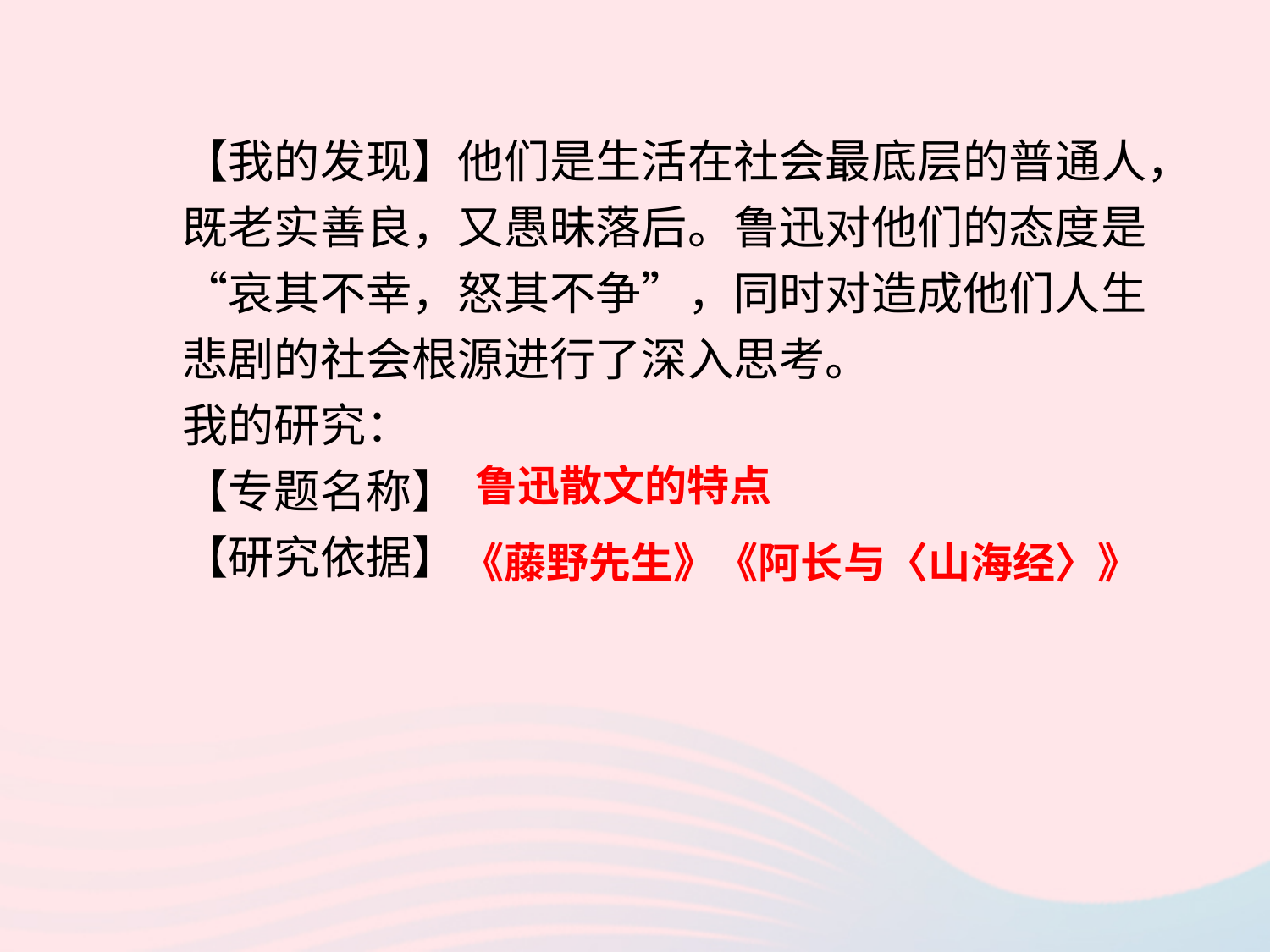

【我的发现】他们是生活在社会最底层的普通人，既老实善良，又愚昧落后。鲁迅对他们的态度是“哀其不幸，怒其不争”，同时对造成他们人生悲剧的社会根源进行了深入思考。
我的研究：
【专题名称】
【研究依据】
鲁迅散文的特点
《藤野先生》《阿长与〈山海经〉》